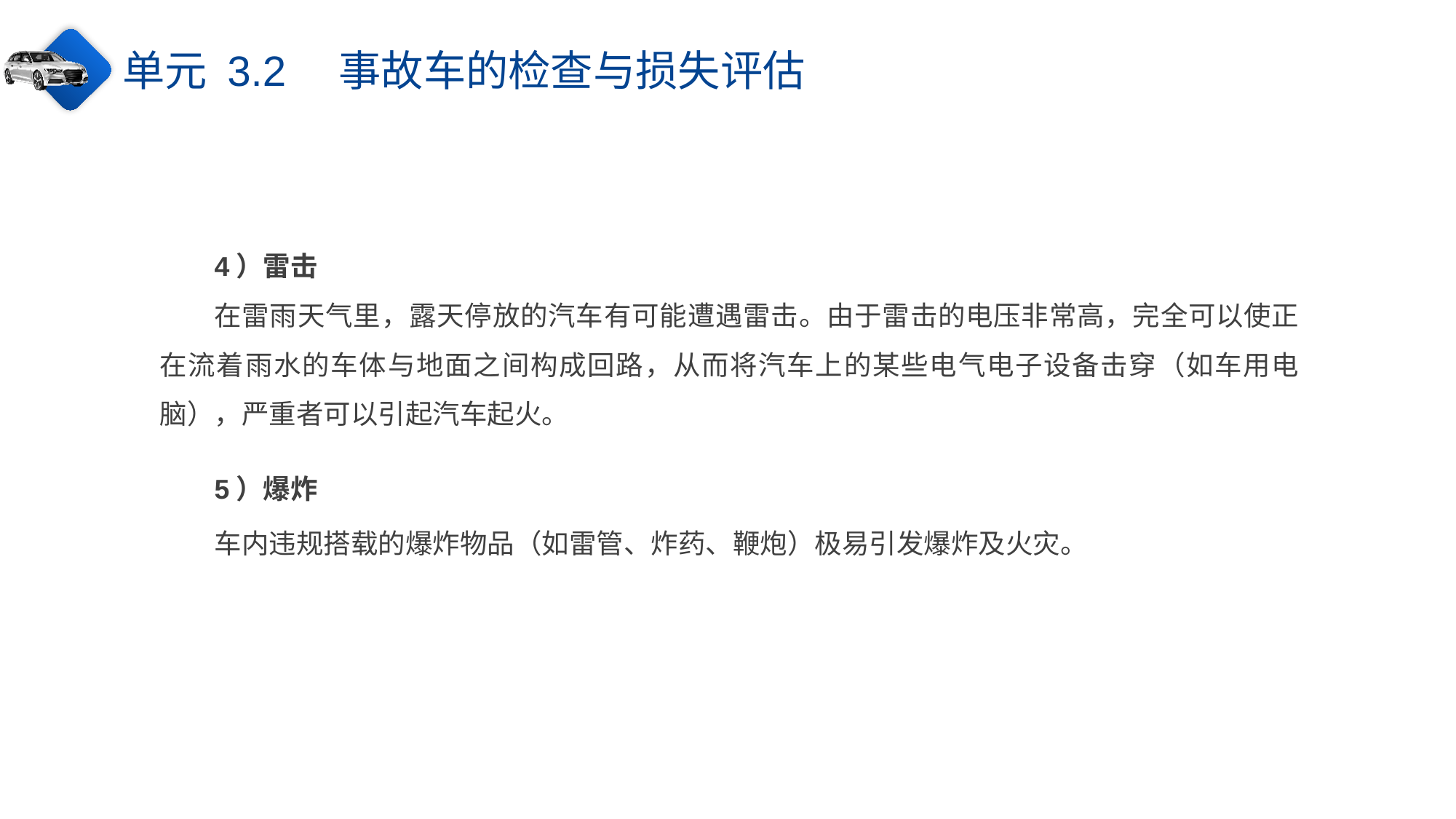

单元 3.2　事故车的检查与损失评估
4）雷击
在雷雨天气里，露天停放的汽车有可能遭遇雷击。由于雷击的电压非常高，完全可以使正在流着雨水的车体与地面之间构成回路，从而将汽车上的某些电气电子设备击穿（如车用电脑），严重者可以引起汽车起火。
5）爆炸
车内违规搭载的爆炸物品（如雷管、炸药、鞭炮）极易引发爆炸及火灾。